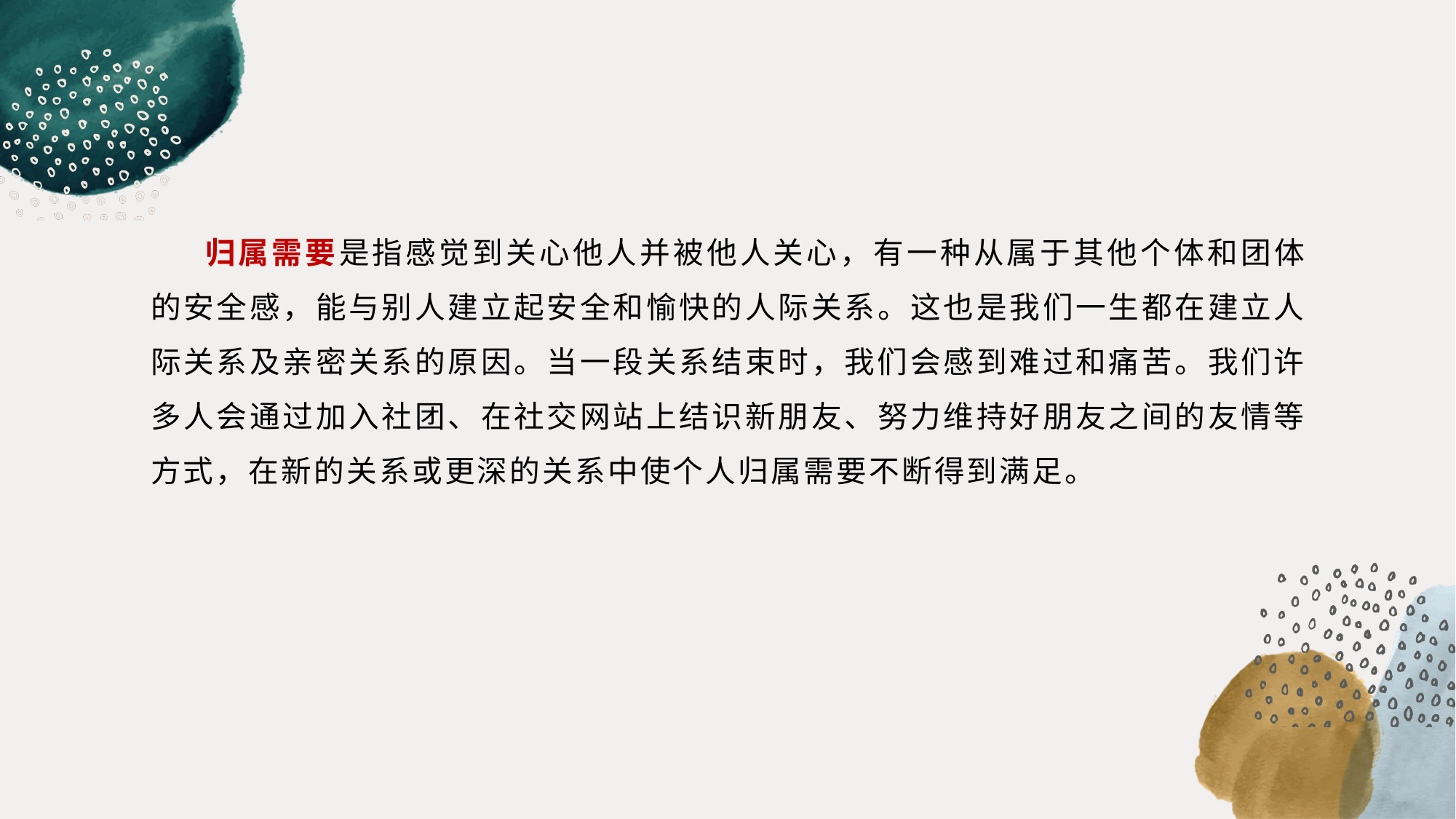

归属需要是指感觉到关心他人并被他人关心，有一种从属于其他个体和团体的安全感，能与别人建立起安全和愉快的人际关系。这也是我们一生都在建立人际关系及亲密关系的原因。当一段关系结束时，我们会感到难过和痛苦。我们许多人会通过加入社团、在社交网站上结识新朋友、努力维持好朋友之间的友情等方式，在新的关系或更深的关系中使个人归属需要不断得到满足。